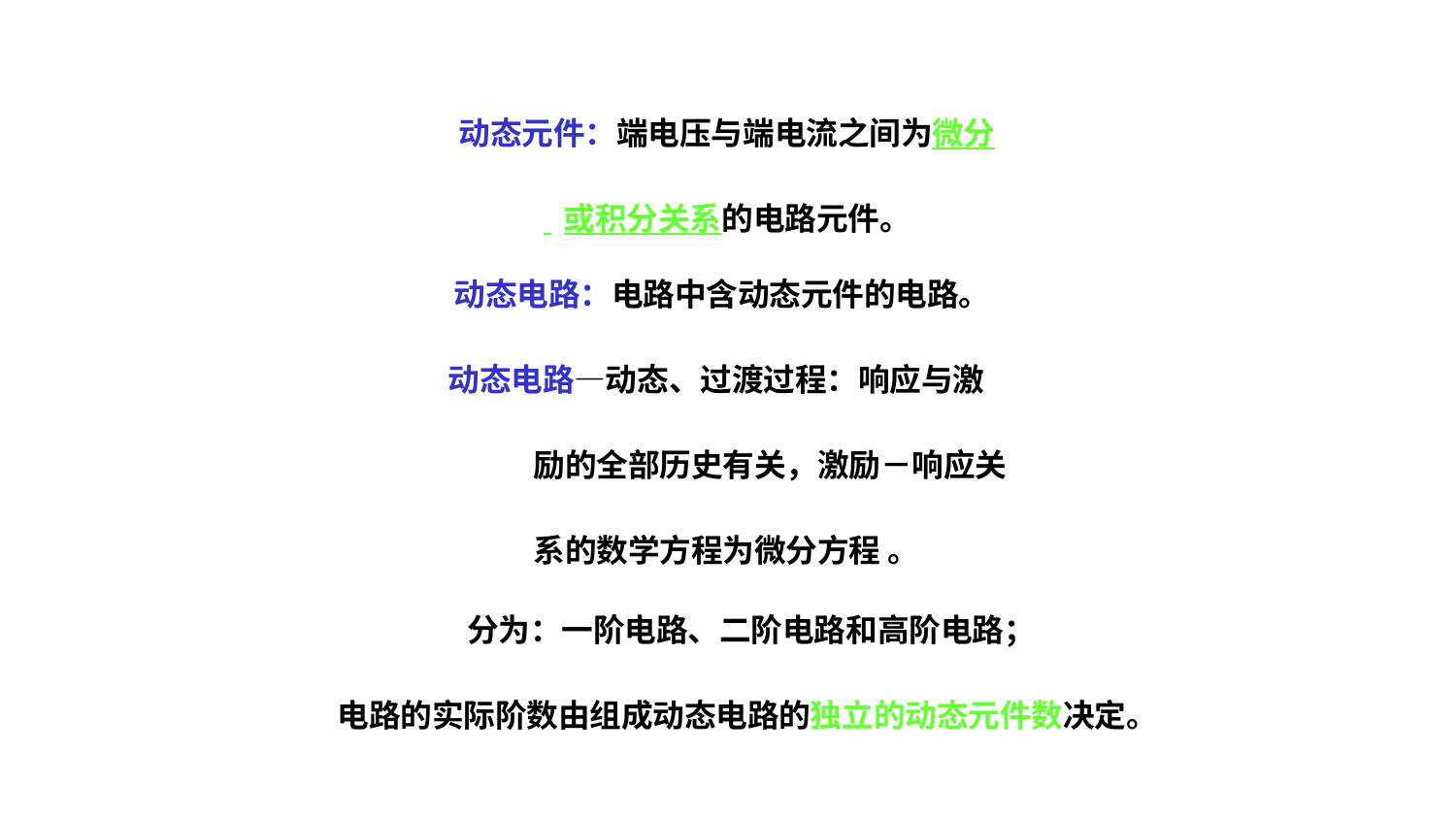

动态元件：端电压与端电流之间为微分
 或积分关系的电路元件。
动态电路：电路中含动态元件的电路。
动态电路—动态、过渡过程：响应与激
              励的全部历史有关，激励－响应关
  系的数学方程为微分方程 。
分为：一阶电路、二阶电路和高阶电路；
电路的实际阶数由组成动态电路的独立的动态元件数决定。